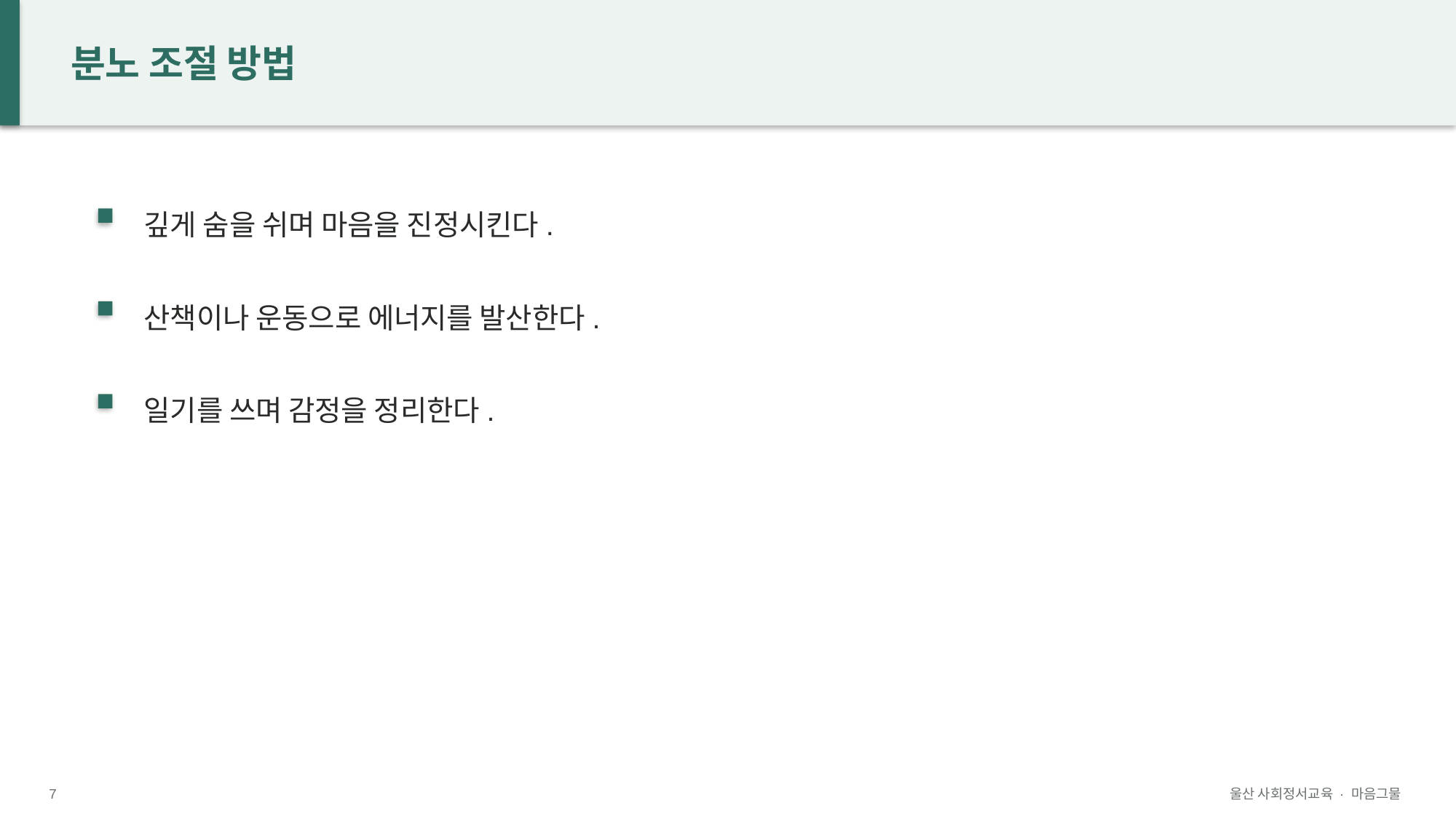

분노 조절 방법
깊게 숨을 쉬며 마음을 진정시킨다.

산책이나 운동으로 에너지를 발산한다.

일기를 쓰며 감정을 정리한다.

7
울산 사회정서교육 · 마음그물